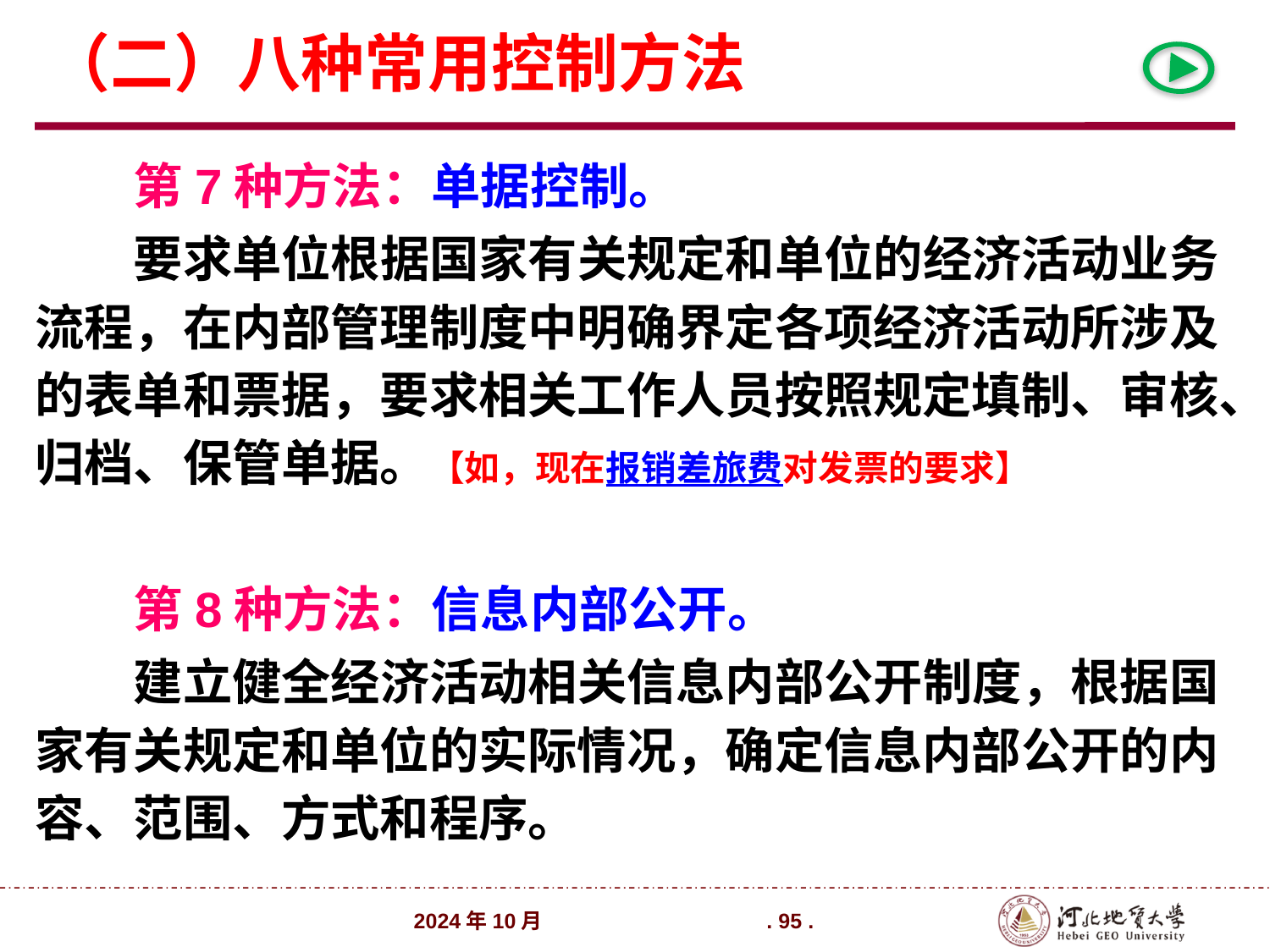

（二）八种常用控制方法

第7种方法：单据控制。
要求单位根据国家有关规定和单位的经济活动业务流程，在内部管理制度中明确界定各项经济活动所涉及的表单和票据，要求相关工作人员按照规定填制、审核、归档、保管单据。【如，现在报销差旅费对发票的要求】

第8种方法：信息内部公开。
建立健全经济活动相关信息内部公开制度，根据国家有关规定和单位的实际情况，确定信息内部公开的内容、范围、方式和程序。
2024年10月                                             . 95 .